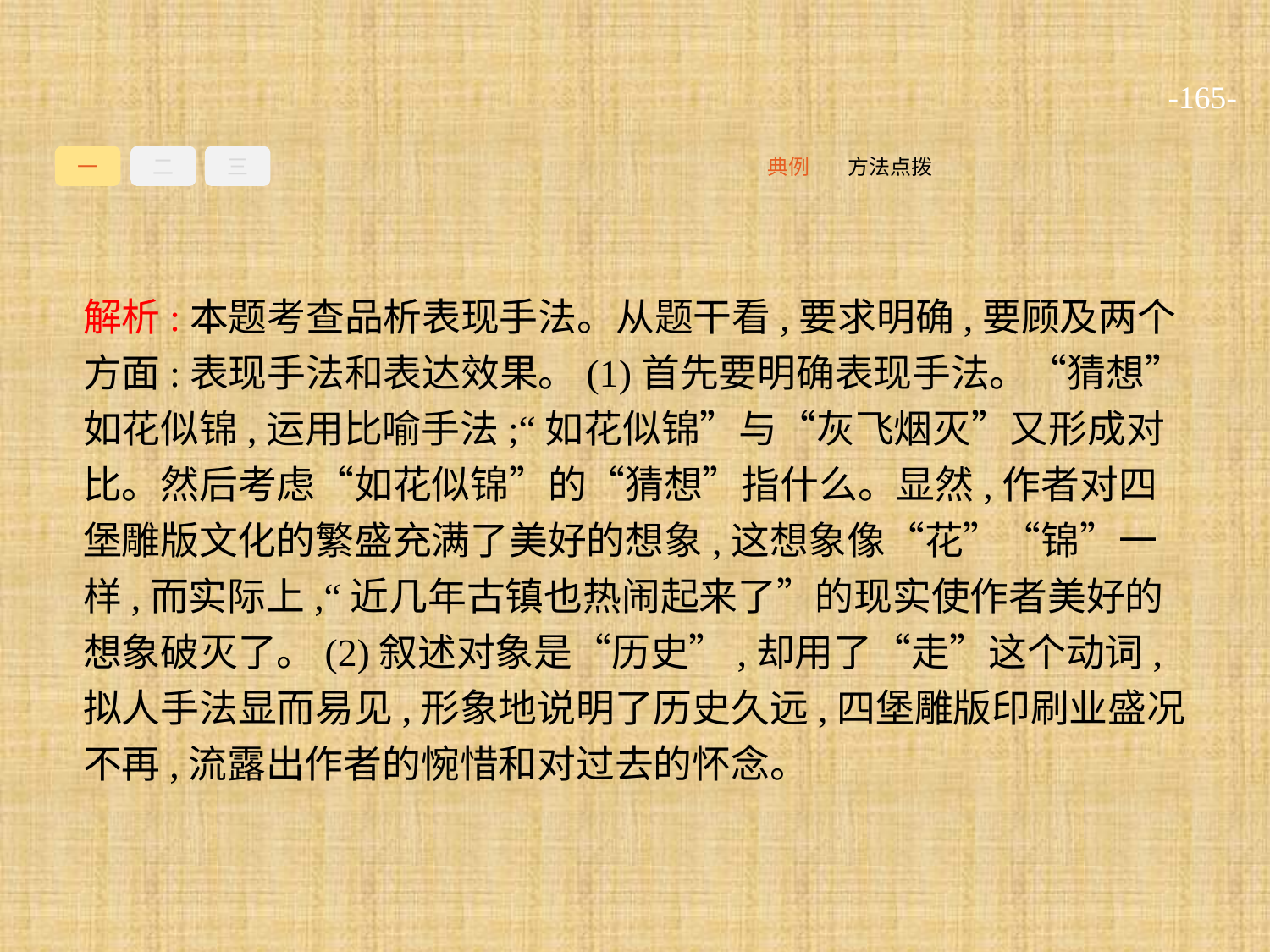

-165-
一
二
三
方法点拨
典例
解析:本题考查品析表现手法。从题干看,要求明确,要顾及两个方面:表现手法和表达效果。(1)首先要明确表现手法。“猜想”如花似锦,运用比喻手法;“如花似锦”与“灰飞烟灭”又形成对比。然后考虑“如花似锦”的“猜想”指什么。显然,作者对四堡雕版文化的繁盛充满了美好的想象,这想象像“花”“锦”一样,而实际上,“近几年古镇也热闹起来了”的现实使作者美好的想象破灭了。(2)叙述对象是“历史”,却用了“走”这个动词,拟人手法显而易见,形象地说明了历史久远,四堡雕版印刷业盛况不再,流露出作者的惋惜和对过去的怀念。